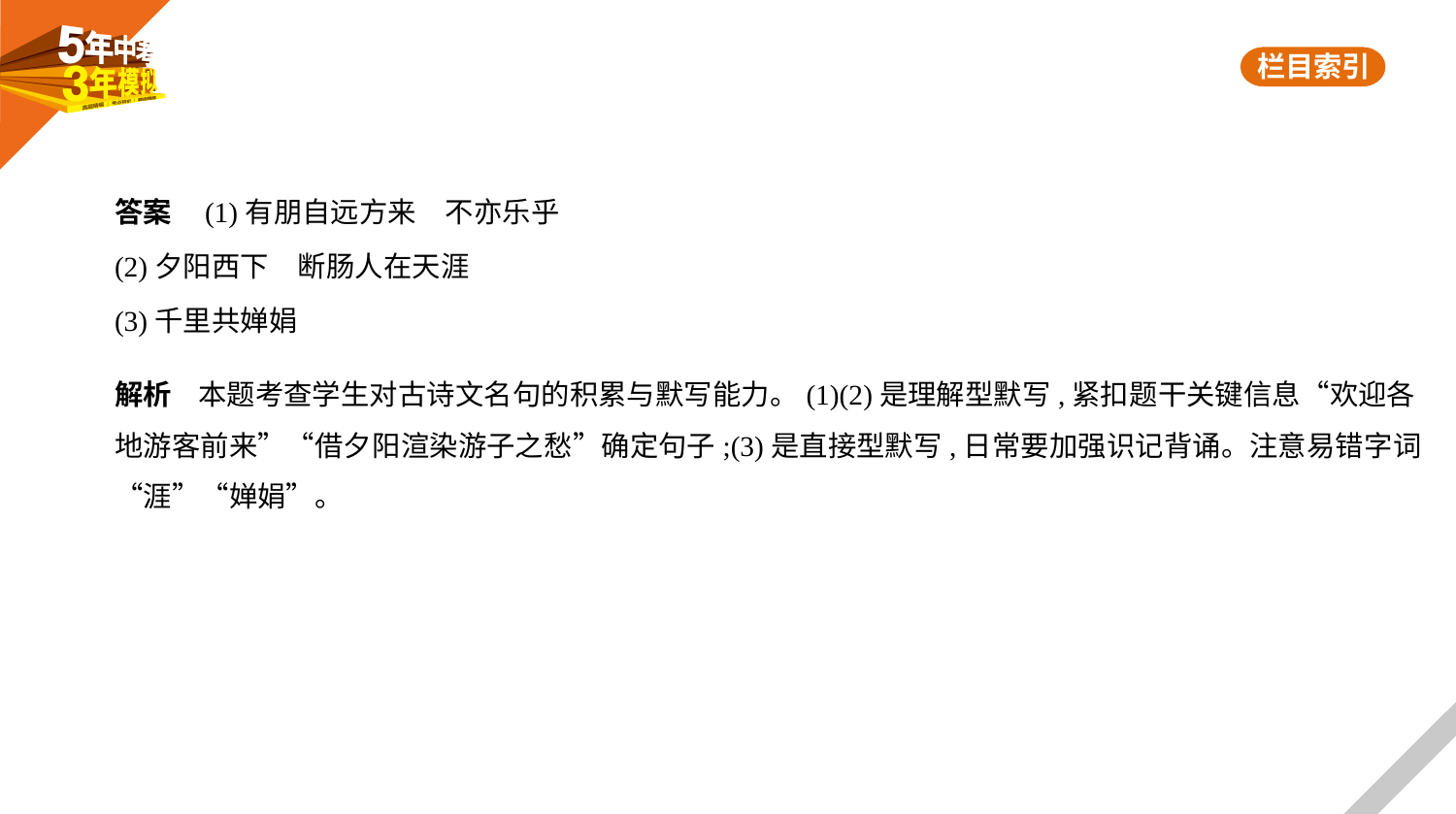

答案    (1)有朋自远方来　不亦乐乎
(2)夕阳西下　断肠人在天涯
(3)千里共婵娟
解析    本题考查学生对古诗文名句的积累与默写能力。(1)(2)是理解型默写,紧扣题干关键信息“欢迎各
地游客前来”“借夕阳渲染游子之愁”确定句子;(3)是直接型默写,日常要加强识记背诵。注意易错字词
“涯”“婵娟”。